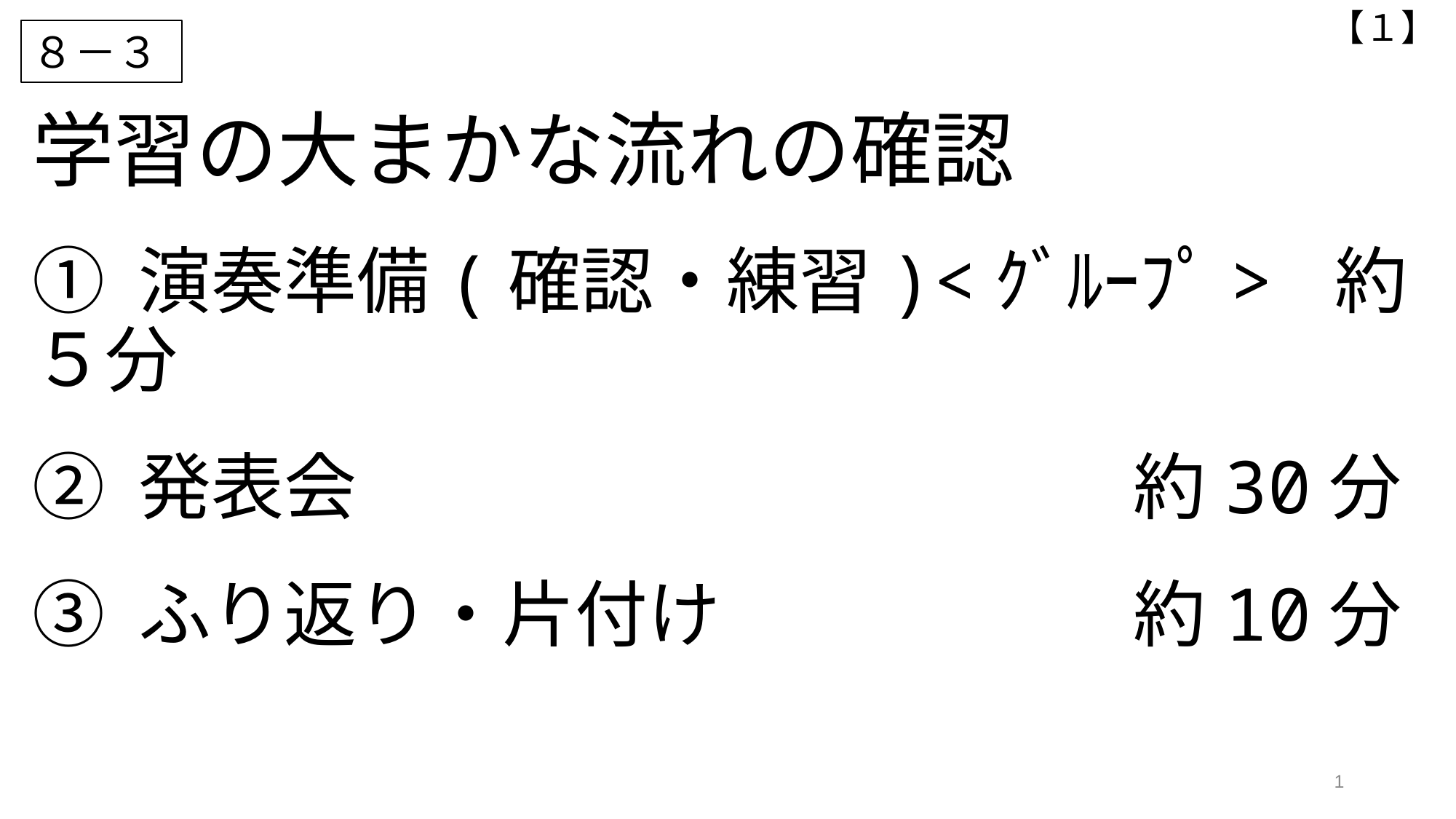

【１】
８－３
学習の大まかな流れの確認
① 演奏準備(確認・練習)<ｸﾞﾙｰﾌﾟ> 約５分

② 発表会　　　　　　　　　　   約30分

③ ふり返り・片付け　　　　　   約10分
1